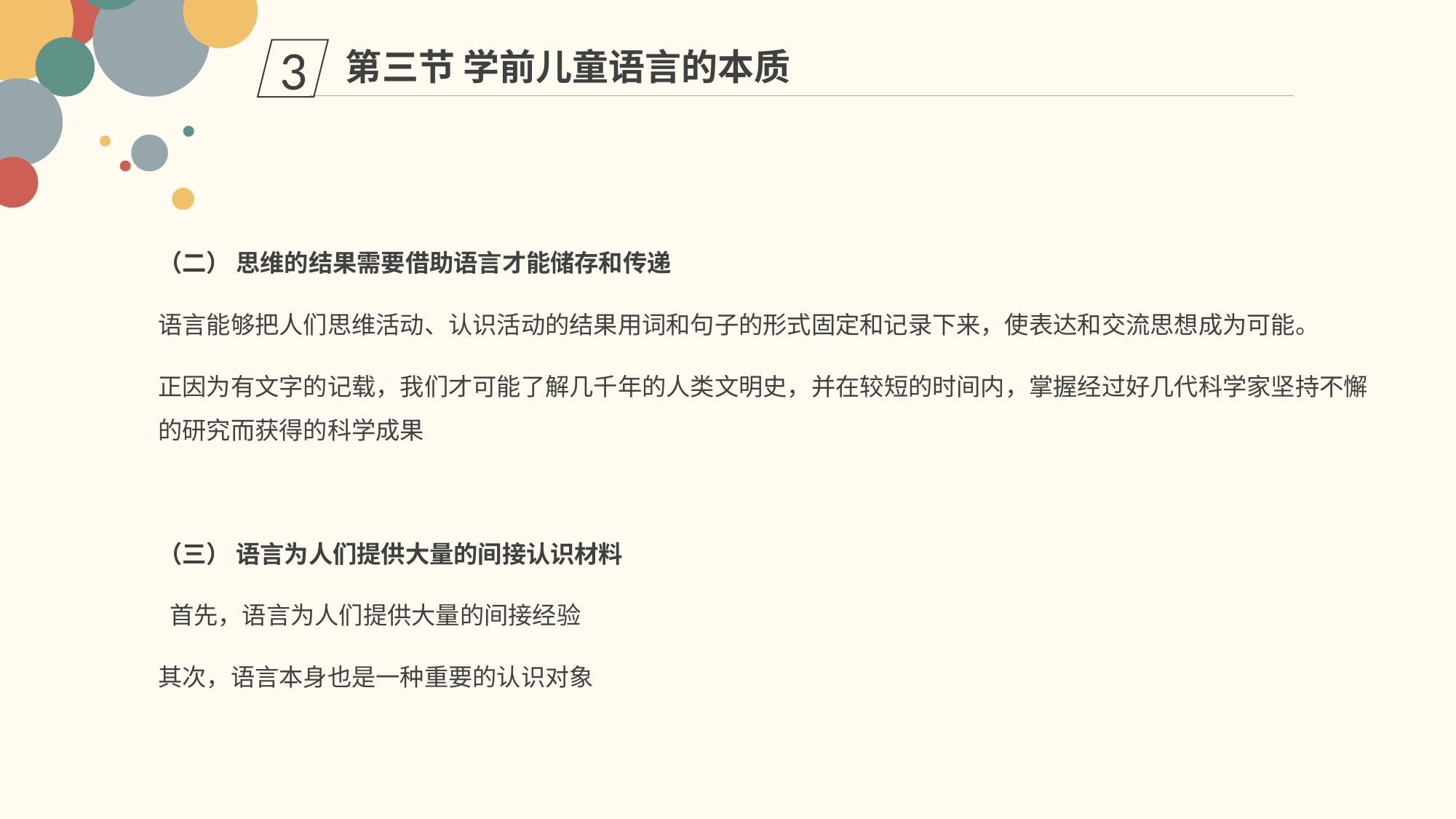

第三节 学前儿童语言的本质
3
（二） 思维的结果需要借助语言才能储存和传递
语言能够把人们思维活动、认识活动的结果用词和句子的形式固定和记录下来，使表达和交流思想成为可能。
正因为有文字的记载，我们才可能了解几千年的人类文明史，并在较短的时间内，掌握经过好几代科学家坚持不懈的研究而获得的科学成果

（三） 语言为人们提供大量的间接认识材料
 首先，语言为人们提供大量的间接经验
其次，语言本身也是一种重要的认识对象